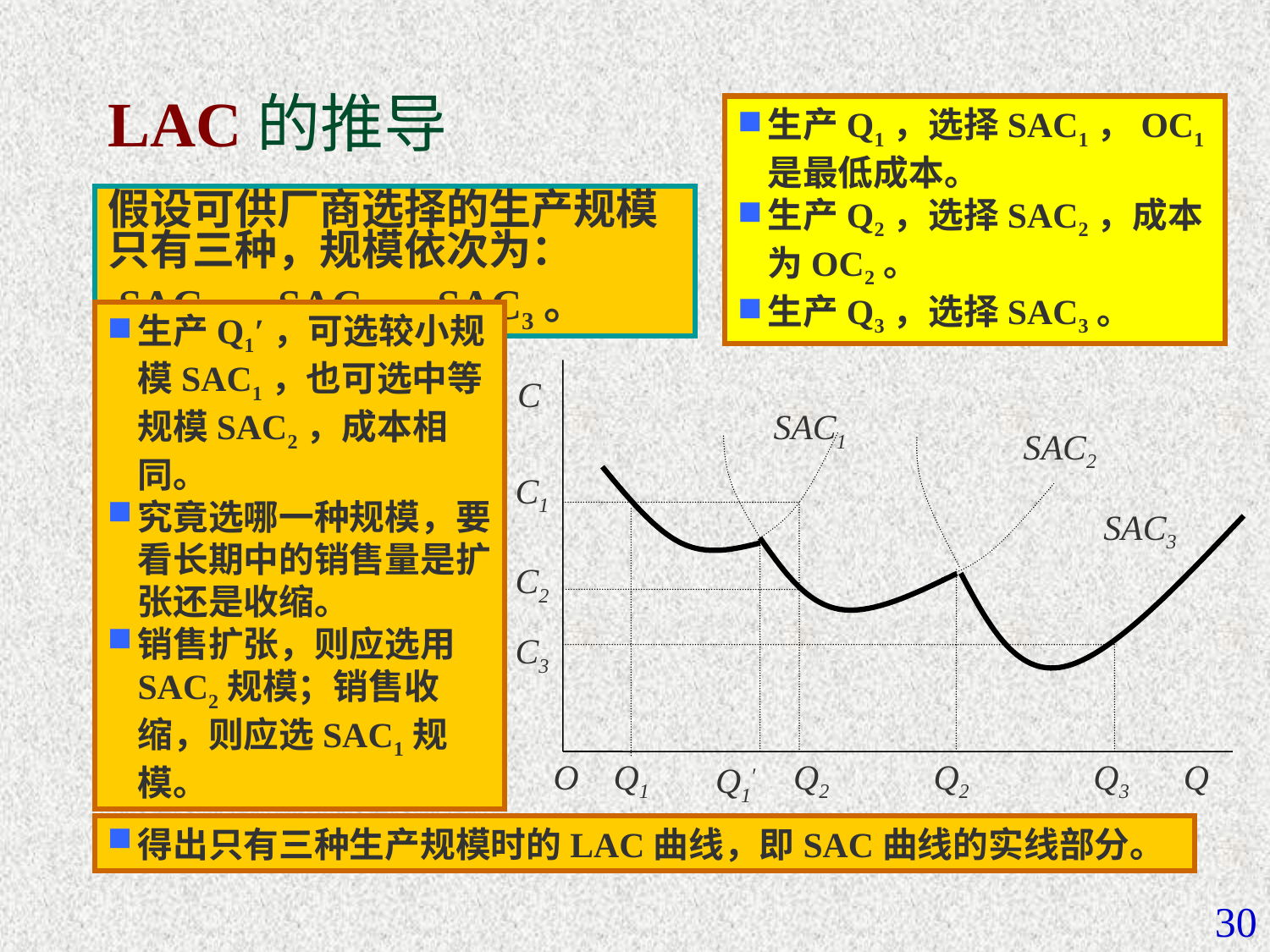

# LAC的推导
生产Q1，选择SAC1，OC1是最低成本。
生产Q2，选择SAC2，成本为OC2。
生产Q3，选择SAC3。
假设可供厂商选择的生产规模只有三种，规模依次为：
 SAC1、SAC2、SAC3。
生产Q1′，可选较小规模SAC1，也可选中等规模SAC2，成本相同。
究竟选哪一种规模，要看长期中的销售量是扩张还是收缩。
销售扩张，则应选用SAC2规模；销售收缩，则应选SAC1规模。

C
SAC1
SAC2

C1

SAC3

C2

C3

O
Q1
Q2
Q2
Q3
Q

Q1′
得出只有三种生产规模时的LAC曲线，即SAC曲线的实线部分。
30